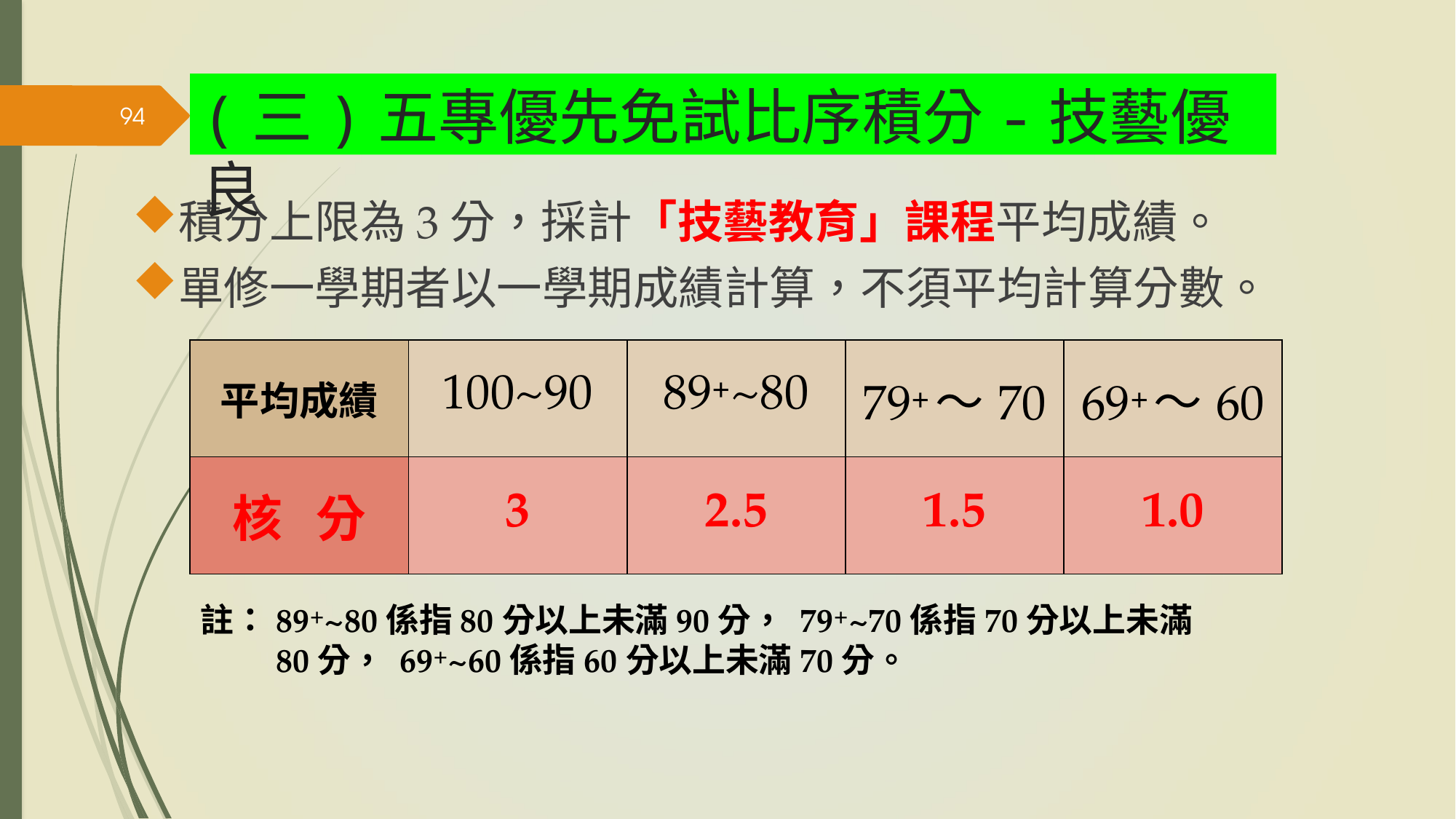

(三)五專優先免試比序積分-技藝優良
94
積分上限為3分，採計「技藝教育」課程平均成績。
單修一學期者以一學期成績計算，不須平均計算分數。
| 平均成績 | 100~90 | 89+~80 | 79+～70 | 69+～60 |
| --- | --- | --- | --- | --- |
| 核 分 | 3 | 2.5 | 1.5 | 1.0 |
註：	89+~80係指80分以上未滿90分， 79+~70係指70分以上未滿80分， 69+~60係指60分以上未滿70分。